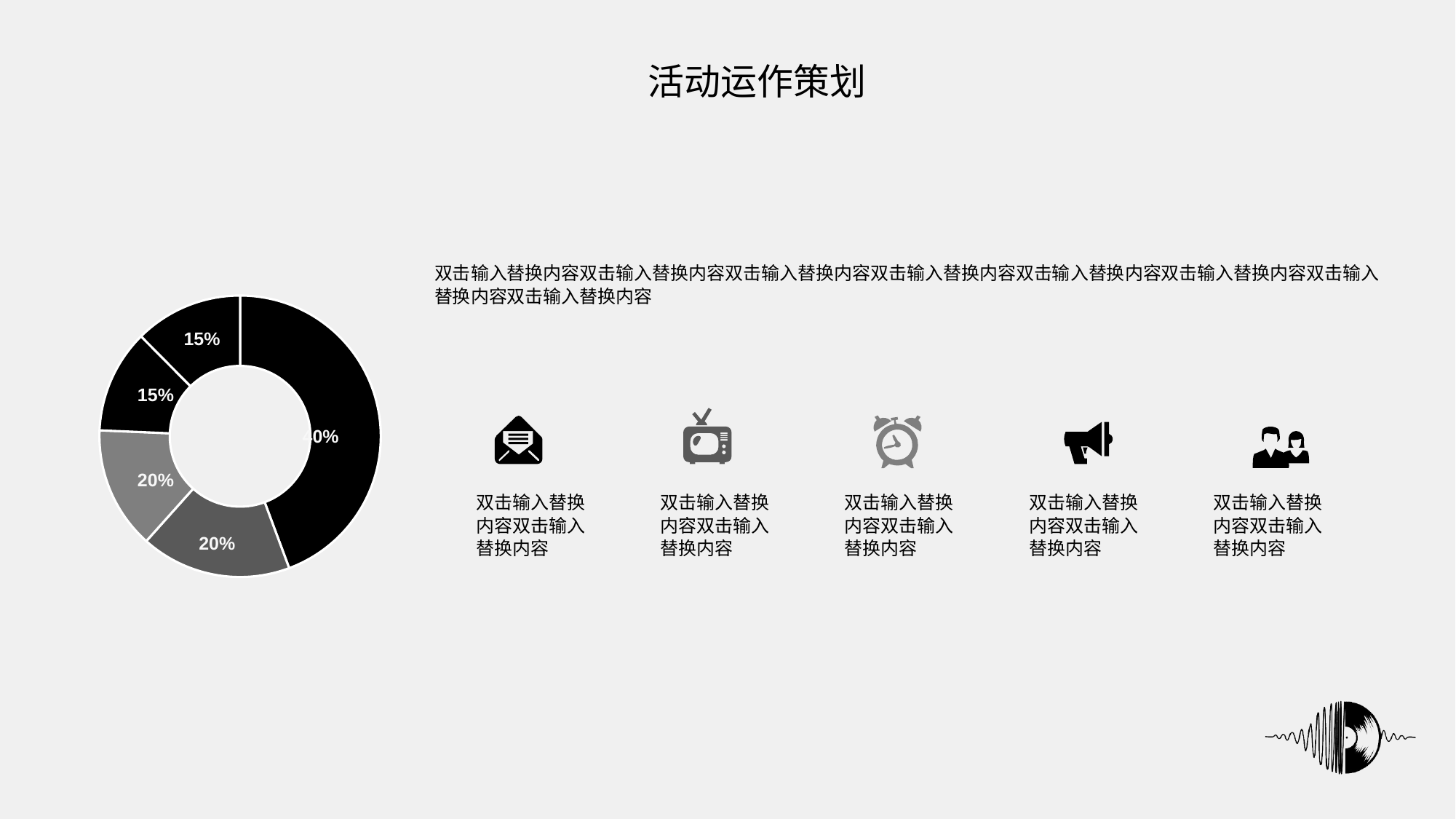

活动运作策划
双击输入替换内容双击输入替换内容双击输入替换内容双击输入替换内容双击输入替换内容双击输入替换内容双击输入替换内容双击输入替换内容

### Chart

| Category | Sales |
|---|---|
| 1st Qtr | 8.2 |
| 2nd Qtr | 3.2 |
| 3rd Qtr | 2.6 |
| 4th Qtr | 2.2 |
| 5th Qtr | 2.3 |
15%
15%
40%
20%
20%

双击输入替换内容双击输入替换内容
双击输入替换内容双击输入替换内容
双击输入替换内容双击输入替换内容
双击输入替换内容双击输入替换内容
双击输入替换内容双击输入替换内容